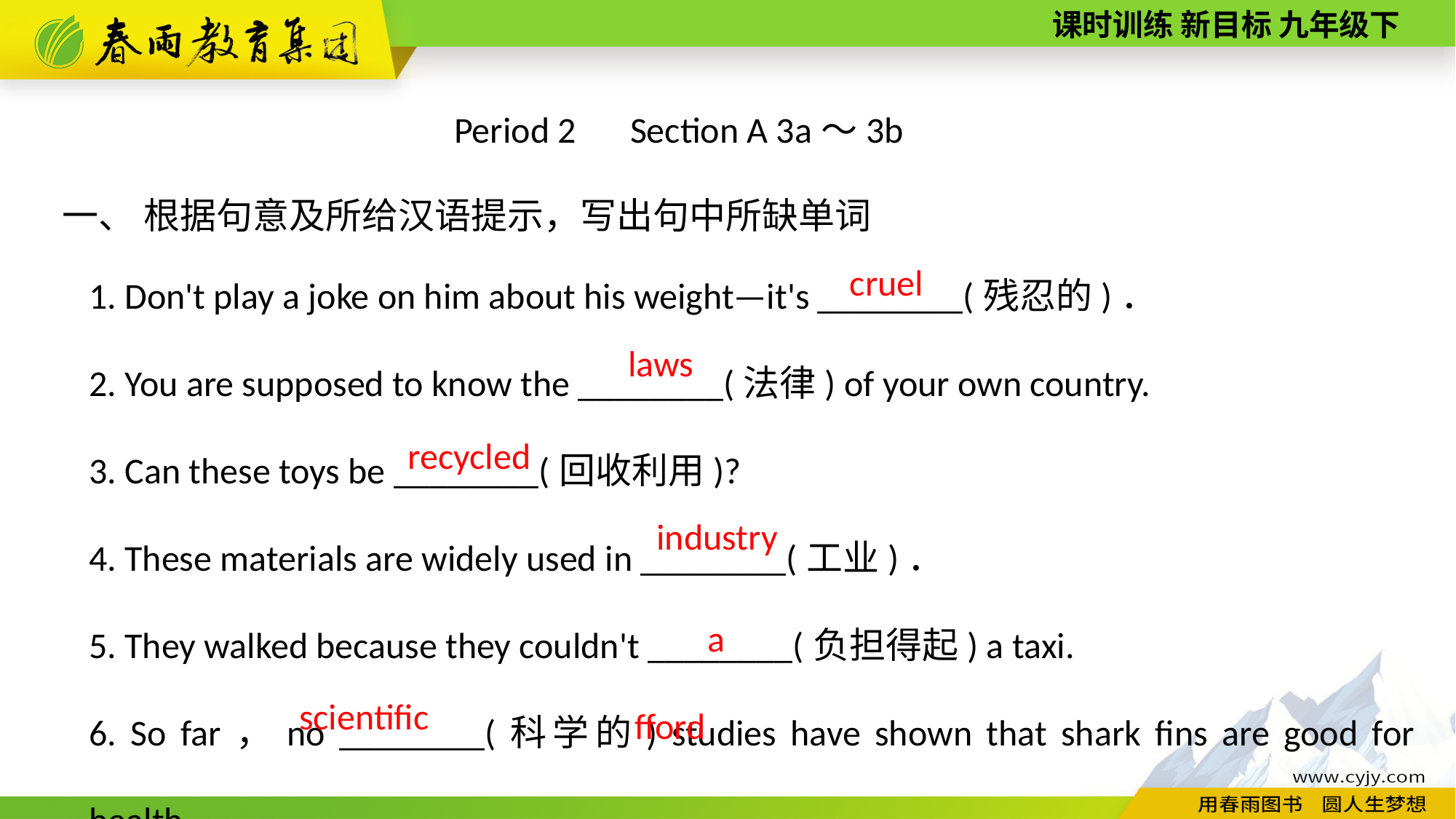

Period 2　Section A 3a～3b
一、 根据句意及所给汉语提示，写出句中所缺单词
1. Don't play a joke on him about his weight—it's ________(残忍的)．
2. You are supposed to know the ________(法律) of your own country.
3. Can these toys be ________(回收利用)?
4. These materials are widely used in ________(工业)．
5. They walked because they couldn't ________(负担得起) a taxi.
6. So far，no ________(科学的) studies have shown that shark fins are good for health.
cruel
laws
recycled
industry
afford
scientific